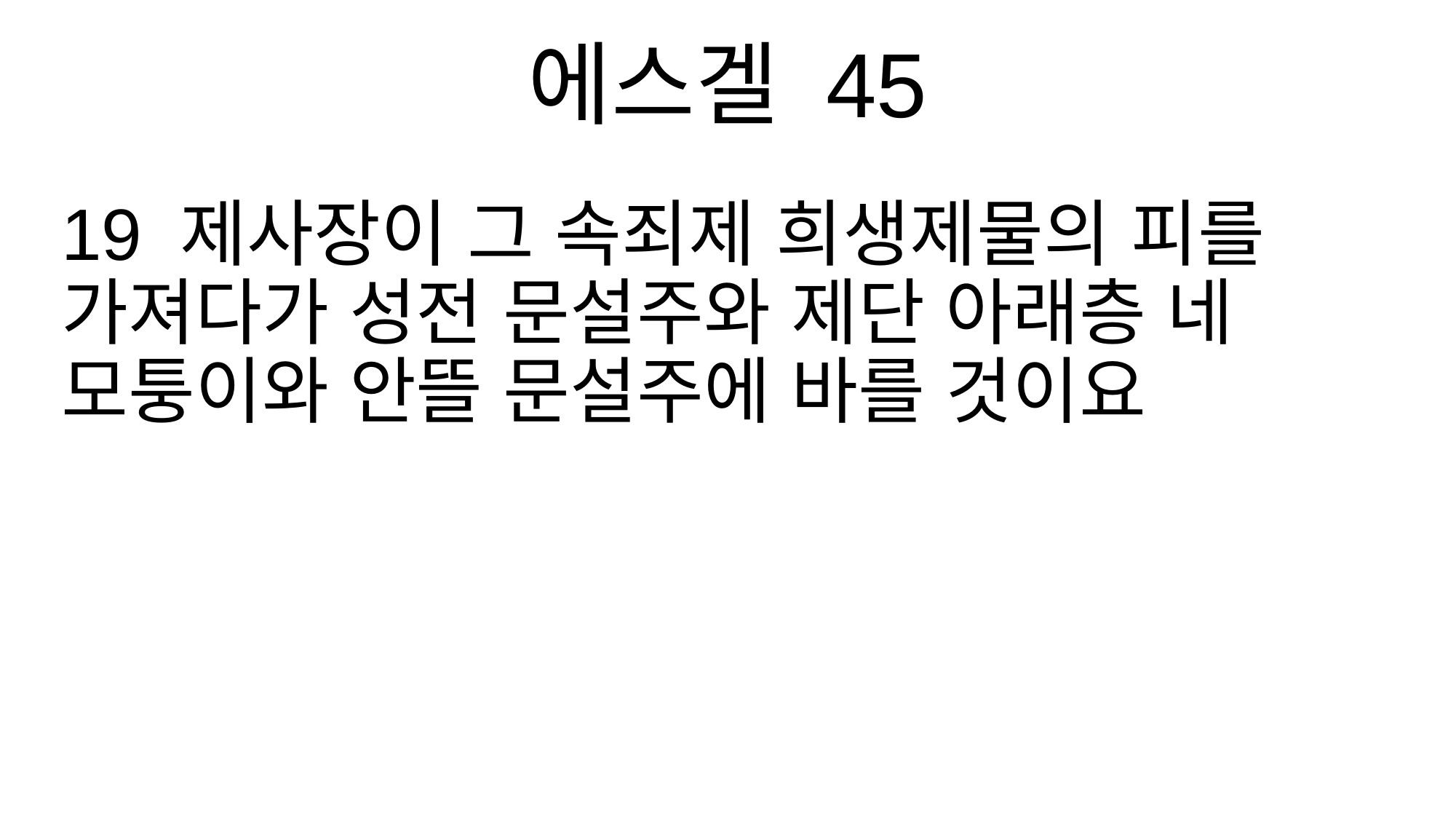

에스겔 45
19 제사장이 그 속죄제 희생제물의 피를 가져다가 성전 문설주와 제단 아래층 네 모퉁이와 안뜰 문설주에 바를 것이요